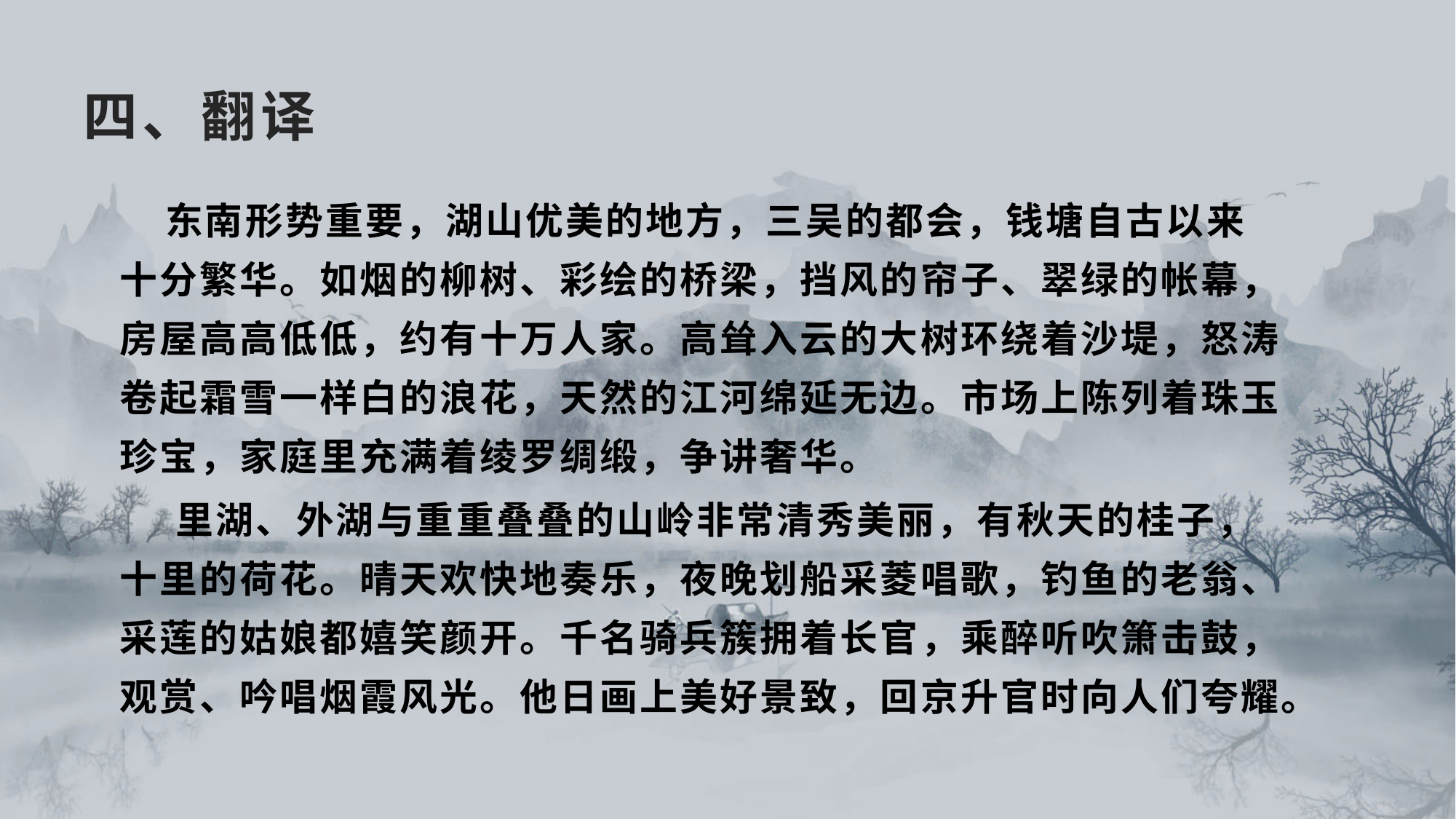

# 四、翻译
    东南形势重要，湖山优美的地方，三吴的都会，钱塘自古以来十分繁华。如烟的柳树、彩绘的桥梁，挡风的帘子、翠绿的帐幕，房屋高高低低，约有十万人家。高耸入云的大树环绕着沙堤，怒涛卷起霜雪一样白的浪花，天然的江河绵延无边。市场上陈列着珠玉珍宝，家庭里充满着绫罗绸缎，争讲奢华。
     里湖、外湖与重重叠叠的山岭非常清秀美丽，有秋天的桂子，十里的荷花。晴天欢快地奏乐，夜晚划船采菱唱歌，钓鱼的老翁、采莲的姑娘都嬉笑颜开。千名骑兵簇拥着长官，乘醉听吹箫击鼓，观赏、吟唱烟霞风光。他日画上美好景致，回京升官时向人们夸耀。